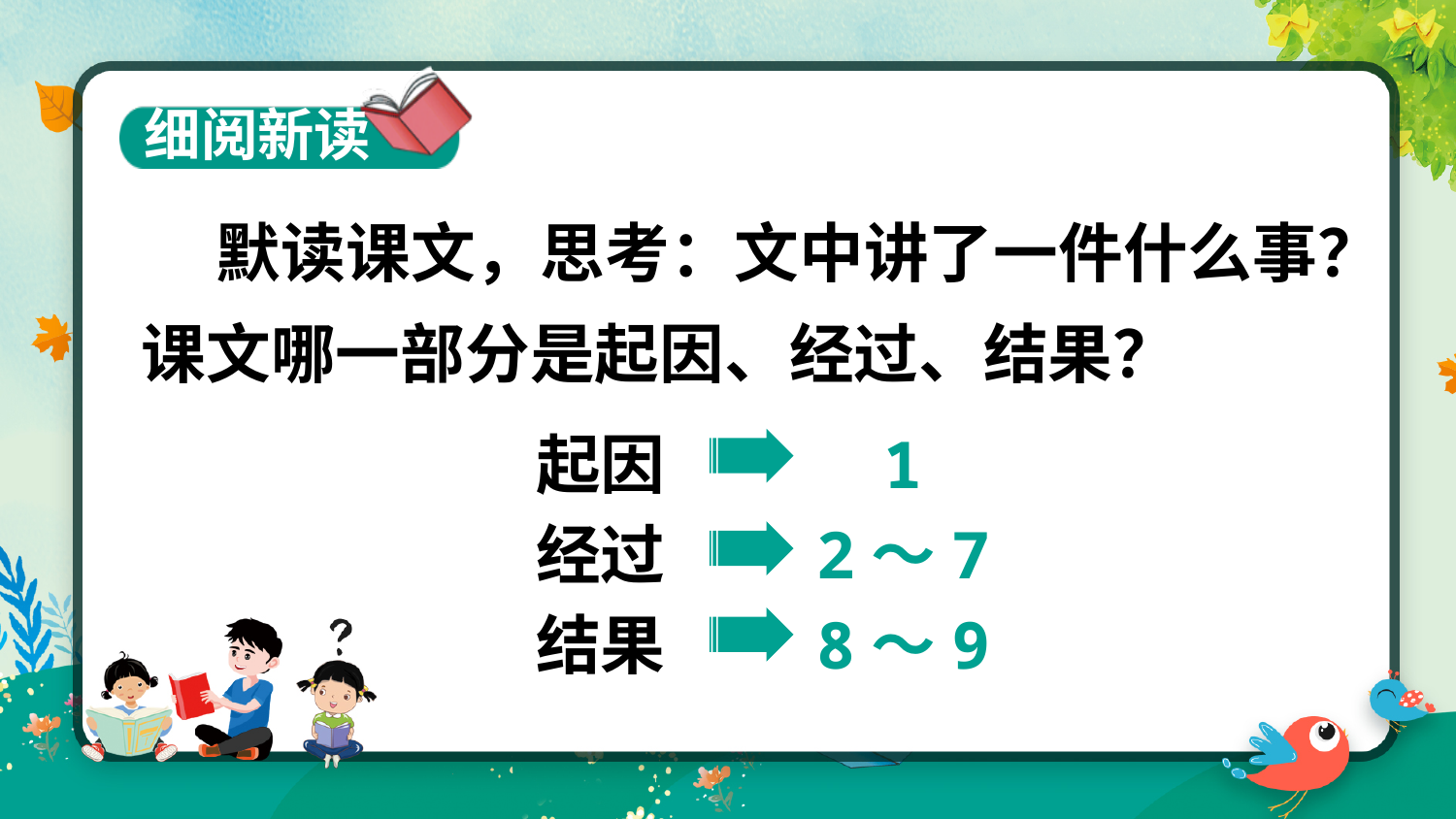

细阅新读
    默读课文，思考：文中讲了一件什么事？课文哪一部分是起因、经过、结果？
起因
1

经过
2～7

结果
8～9